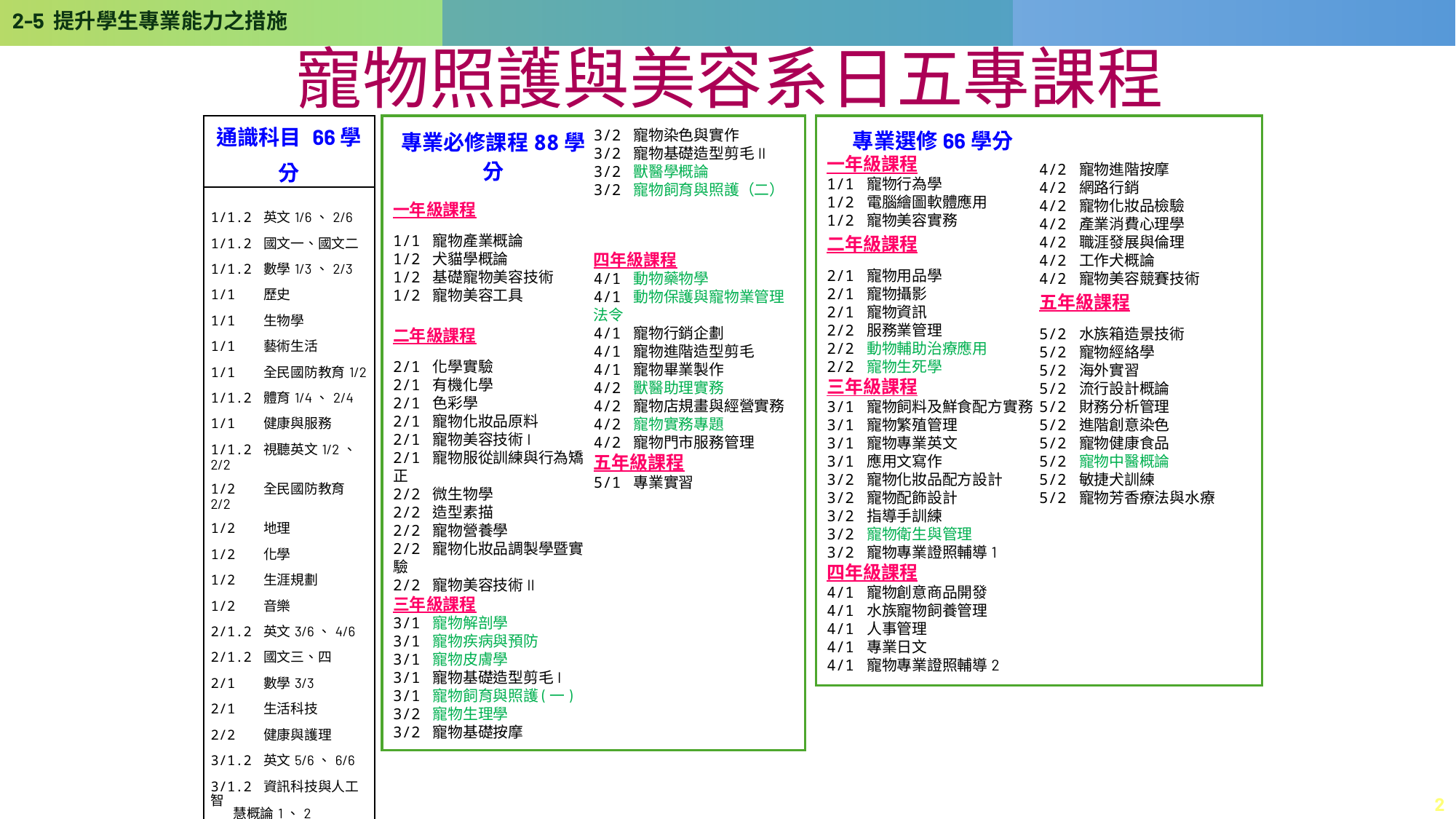

2-5 提升學生專業能力之措施
# 寵物照護與美容系日五專課程
專業必修課程88學分
一年級課程
1/1 寵物產業概論
1/2 犬貓學概論
1/2 基礎寵物美容技術
1/2 寵物美容工具

二年級課程
2/1 化學實驗
2/1 有機化學
2/1 色彩學
2/1 寵物化妝品原料
2/1 寵物美容技術I
2/1 寵物服從訓練與行為矯正
2/2 微生物學
2/2 造型素描
2/2 寵物營養學
2/2 寵物化妝品調製學暨實驗
2/2 寵物美容技術II
三年級課程
3/1 寵物解剖學
3/1 寵物疾病與預防
3/1 寵物皮膚學
3/1 寵物基礎造型剪毛I
3/1 寵物飼育與照護(一)
3/2 寵物生理學
3/2 寵物基礎按摩
3/2 寵物染色與實作
3/2 寵物基礎造型剪毛II
3/2 獸醫學概論
3/2 寵物飼育與照護（二）

四年級課程
4/1 動物藥物學
4/1 動物保護與寵物業管理法令
4/1 寵物行銷企劃
4/1 寵物進階造型剪毛
4/1 寵物畢業製作
4/2 獸醫助理實務
4/2 寵物店規畫與經營實務
4/2 寵物實務專題
4/2 寵物門市服務管理
五年級課程
5/1 專業實習

| 通識科目 66學分 |
| --- |
| 1/1.2 英文1/6、2/6 1/1.2 國文一、國文二 1/1.2 數學1/3、2/3 1/1 歷史 1/1 生物學 1/1 藝術生活 1/1 全民國防教育1/2 1/1.2 體育1/4、2/4 1/1 健康與服務 1/1.2 視聽英文1/2、2/2 1/2 全民國防教育2/2 1/2 地理 1/2 化學 1/2 生涯規劃 1/2 音樂 2/1.2 英文3/6、4/6 2/1.2 國文三、四 2/1 數學3/3 2/1 生活科技 2/2 健康與護理 3/1.2 英文5/6、6/6 3/1.2 資訊科技與人工智 慧概論1、2 3/2 本土語文 |
專業選修66學分
一年級課程
1/1 寵物行為學
1/2 電腦繪圖軟體應用
1/2 寵物美容實務
二年級課程
2/1 寵物用品學
2/1 寵物攝影
2/1 寵物資訊
2/2 服務業管理
2/2 動物輔助治療應用
2/2 寵物生死學
三年級課程
3/1 寵物飼料及鮮食配方實務
3/1 寵物繁殖管理
3/1 寵物專業英文
3/1 應用文寫作
3/2 寵物化妝品配方設計
3/2 寵物配飾設計
3/2 指導手訓練
3/2 寵物衛生與管理
3/2 寵物專業證照輔導1
四年級課程
4/1 寵物創意商品開發
4/1 水族寵物飼養管理
4/1 人事管理
4/1 專業日文
4/1 寵物專業證照輔導2

4/2 寵物進階按摩
4/2 網路行銷
4/2 寵物化妝品檢驗
4/2 產業消費心理學
4/2 職涯發展與倫理
4/2 工作犬概論
4/2 寵物美容競賽技術
五年級課程
5/2 水族箱造景技術
5/2 寵物經絡學
5/2 海外實習
5/2 流行設計概論
5/2 財務分析管理
5/2 進階創意染色
5/2 寵物健康食品
5/2 寵物中醫概論
5/2 敏捷犬訓練
5/2 寵物芳香療法與水療

2